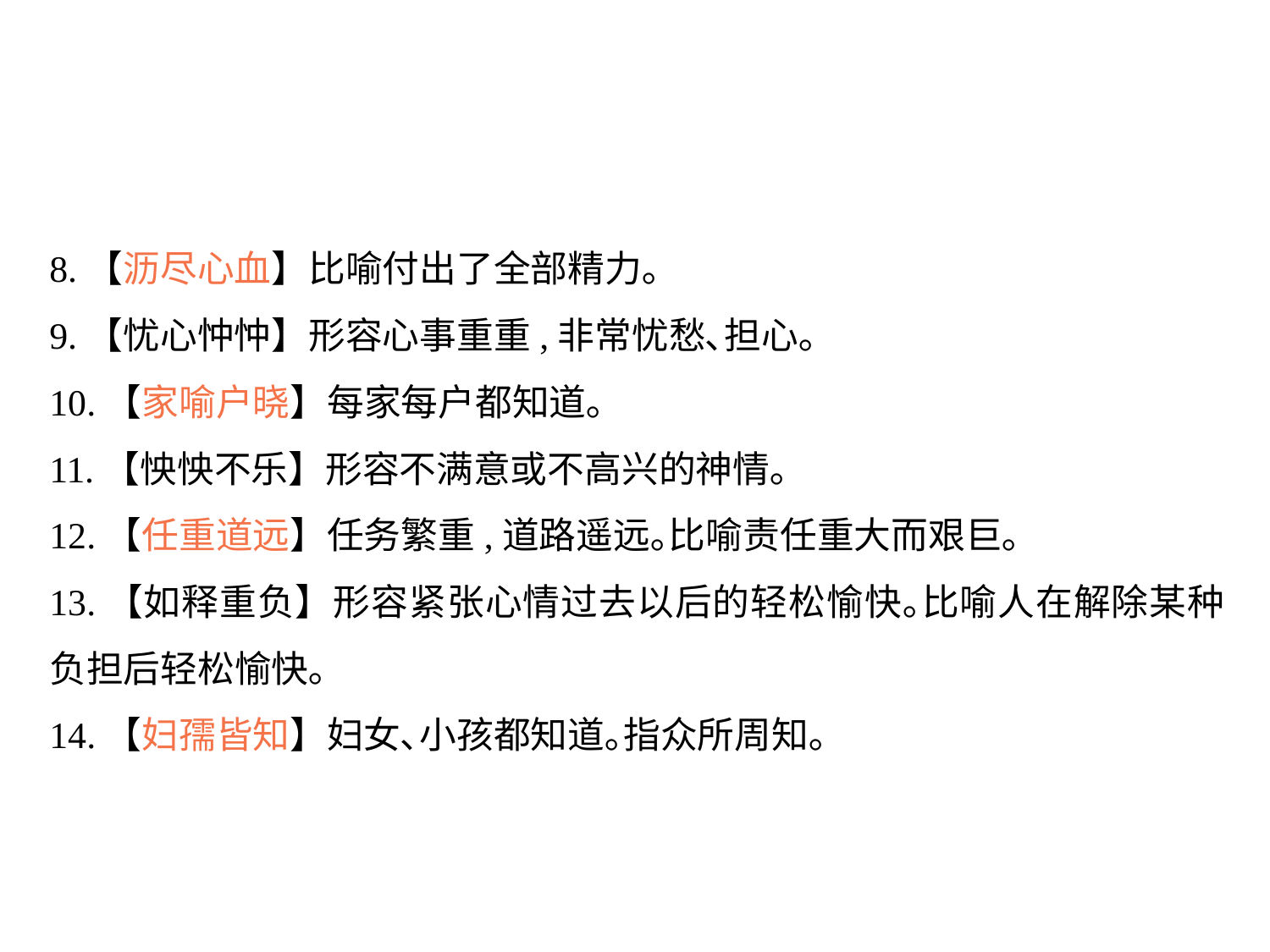

8.【沥尽心血】比喻付出了全部精力｡
9.【忧心忡忡】形容心事重重,非常忧愁､担心｡
10.【家喻户晓】每家每户都知道｡
11.【怏怏不乐】形容不满意或不高兴的神情｡
12.【任重道远】任务繁重,道路遥远｡比喻责任重大而艰巨｡
13.【如释重负】形容紧张心情过去以后的轻松愉快｡比喻人在解除某种负担后轻松愉快｡
14.【妇孺皆知】妇女､小孩都知道｡指众所周知｡